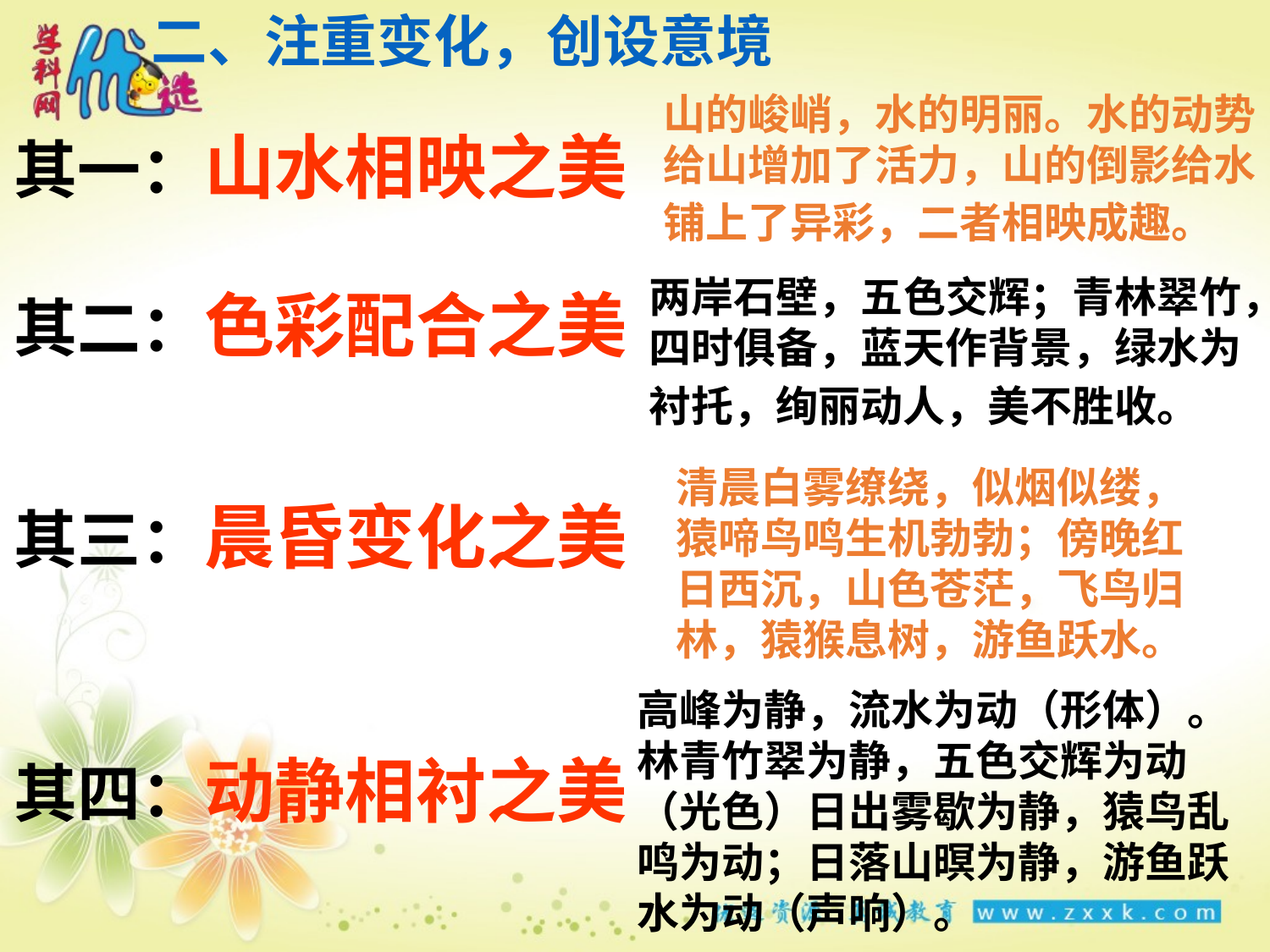

二、注重变化，创设意境
山的峻峭，水的明丽。水的动势
给山增加了活力，山的倒影给水
铺上了异彩，二者相映成趣。
其一：山水相映之美
两岸石壁，五色交辉；青林翠竹，
四时俱备，蓝天作背景，绿水为
衬托，绚丽动人，美不胜收。
其二：色彩配合之美
清晨白雾缭绕，似烟似缕，
猿啼鸟鸣生机勃勃；傍晚红
日西沉，山色苍茫，飞鸟归
林，猿猴息树，游鱼跃水。
其三：晨昏变化之美
高峰为静，流水为动（形体）。林青竹翠为静，五色交辉为动（光色）日出雾歇为静，猿鸟乱鸣为动；日落山暝为静，游鱼跃水为动（声响）。
其四：动静相衬之美